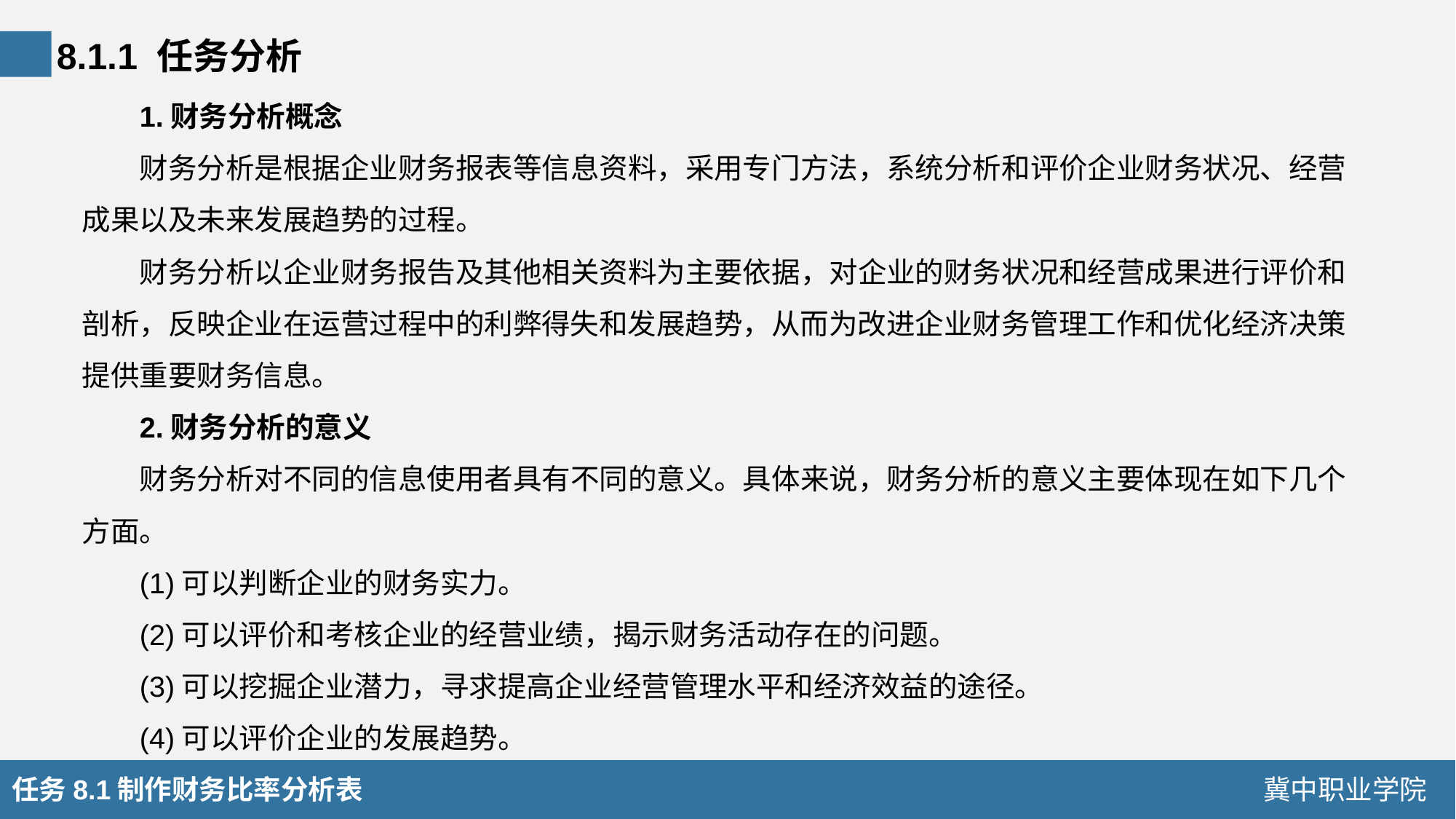

8.1.1 任务分析
1.财务分析概念
财务分析是根据企业财务报表等信息资料，采用专门方法，系统分析和评价企业财务状况、经营成果以及未来发展趋势的过程。
财务分析以企业财务报告及其他相关资料为主要依据，对企业的财务状况和经营成果进行评价和剖析，反映企业在运营过程中的利弊得失和发展趋势，从而为改进企业财务管理工作和优化经济决策提供重要财务信息。
2.财务分析的意义
财务分析对不同的信息使用者具有不同的意义。具体来说，财务分析的意义主要体现在如下几个方面。
(1)可以判断企业的财务实力。
(2)可以评价和考核企业的经营业绩，揭示财务活动存在的问题。
(3)可以挖掘企业潜力，寻求提高企业经营管理水平和经济效益的途径。
(4)可以评价企业的发展趋势。

任务8.1制作财务比率分析表
冀中职业学院